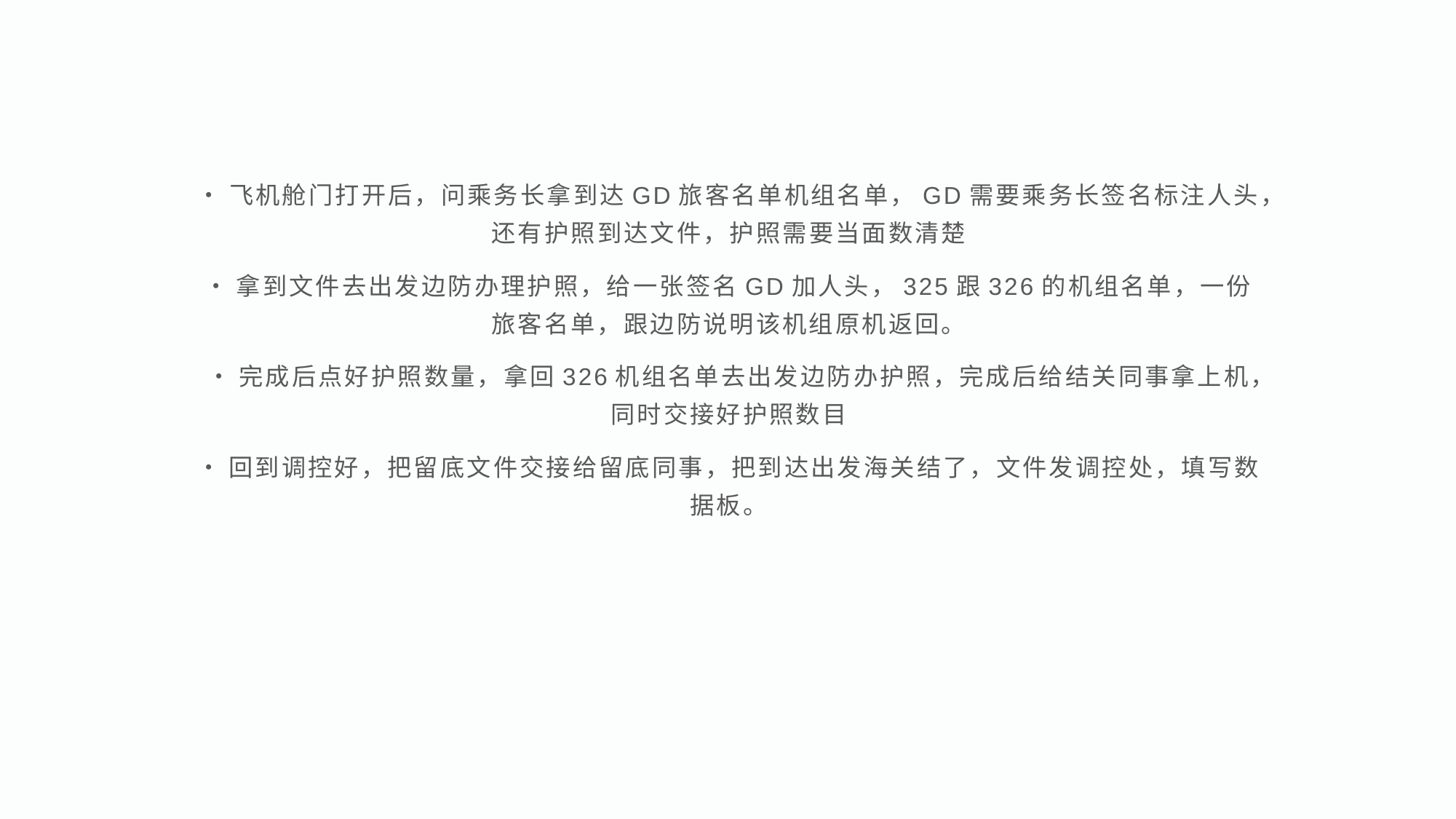

•飞机舱门打开后，问乘务长拿到达GD旅客名单机组名单，GD需要乘务长签名标注人头，还有护照到达文件，护照需要当面数清楚
•拿到文件去出发边防办理护照，给一张签名GD加人头，325跟326的机组名单，一份旅客名单，跟边防说明该机组原机返回。
•完成后点好护照数量，拿回326机组名单去出发边防办护照，完成后给结关同事拿上机，同时交接好护照数目
•回到调控好，把留底文件交接给留底同事，把到达出发海关结了，文件发调控处，填写数据板。